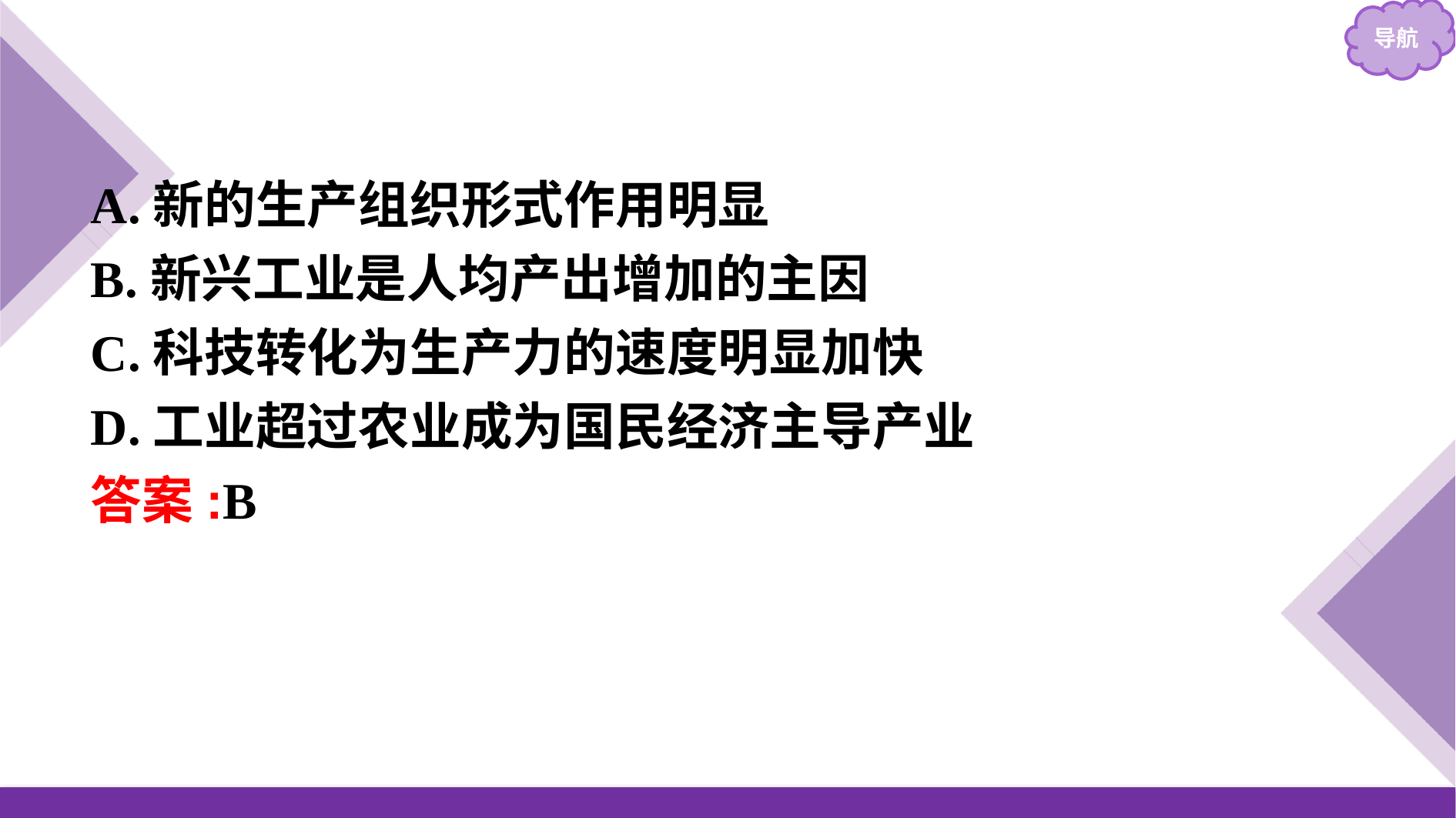

A.新的生产组织形式作用明显
B.新兴工业是人均产出增加的主因
C.科技转化为生产力的速度明显加快
D.工业超过农业成为国民经济主导产业
答案:B